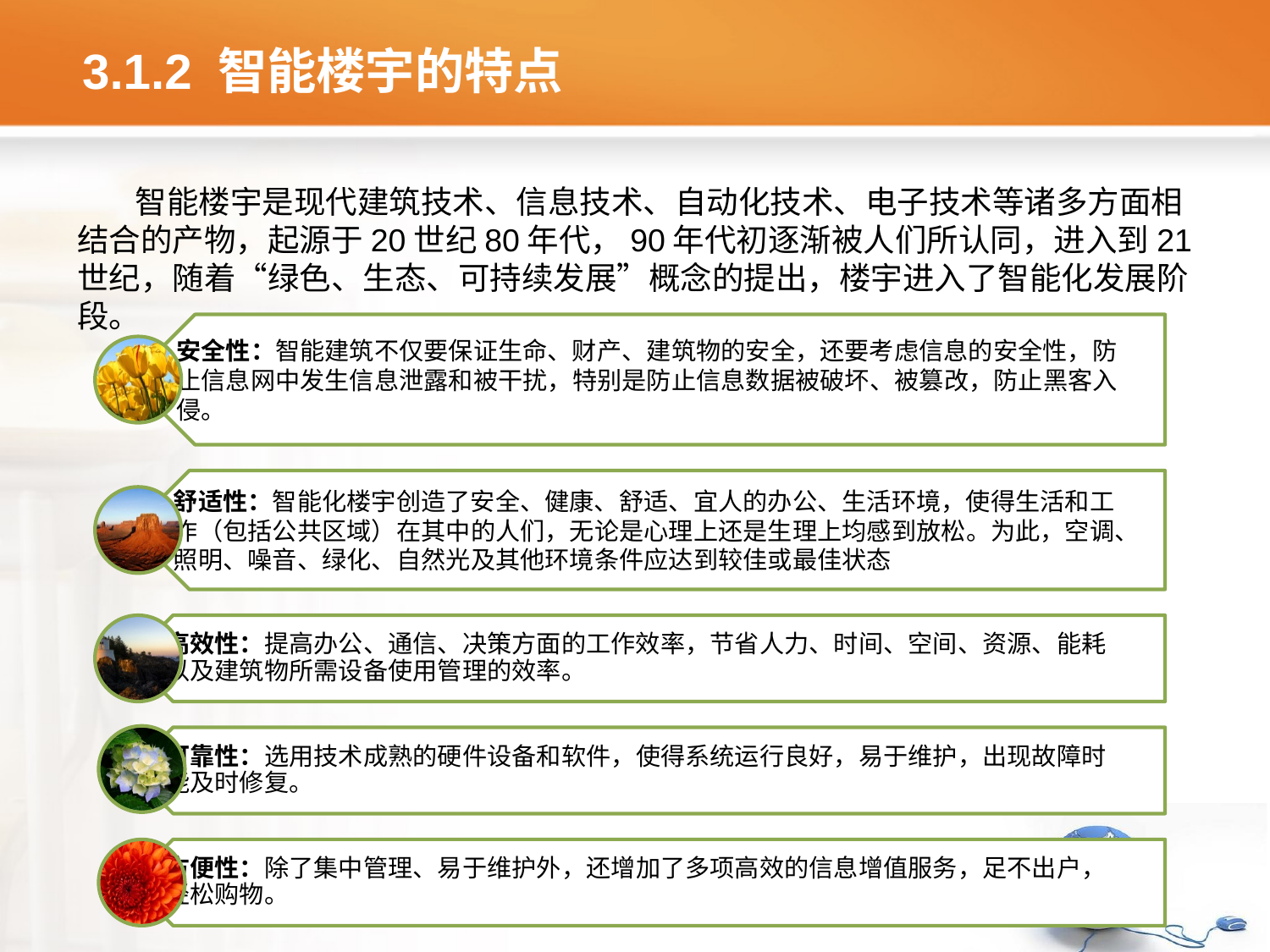

# 3.1.2 智能楼宇的特点
       智能楼宇是现代建筑技术、信息技术、自动化技术、电子技术等诸多方面相结合的产物，起源于20世纪80年代，90年代初逐渐被人们所认同，进入到21世纪，随着“绿色、生态、可持续发展”概念的提出，楼宇进入了智能化发展阶段。
安全性：智能建筑不仅要保证生命、财产、建筑物的安全，还要考虑信息的安全性，防止信息网中发生信息泄露和被干扰，特别是防止信息数据被破坏、被篡改，防止黑客入侵。
舒适性：智能化楼宇创造了安全、健康、舒适、宜人的办公、生活环境，使得生活和工作（包括公共区域）在其中的人们，无论是心理上还是生理上均感到放松。为此，空调、照明、噪音、绿化、自然光及其他环境条件应达到较佳或最佳状态
高效性：提高办公、通信、决策方面的工作效率，节省人力、时间、空间、资源、能耗以及建筑物所需设备使用管理的效率。
可靠性：选用技术成熟的硬件设备和软件，使得系统运行良好，易于维护，出现故障时能及时修复。
方便性：除了集中管理、易于维护外，还增加了多项高效的信息增值服务，足不出户，轻松购物。